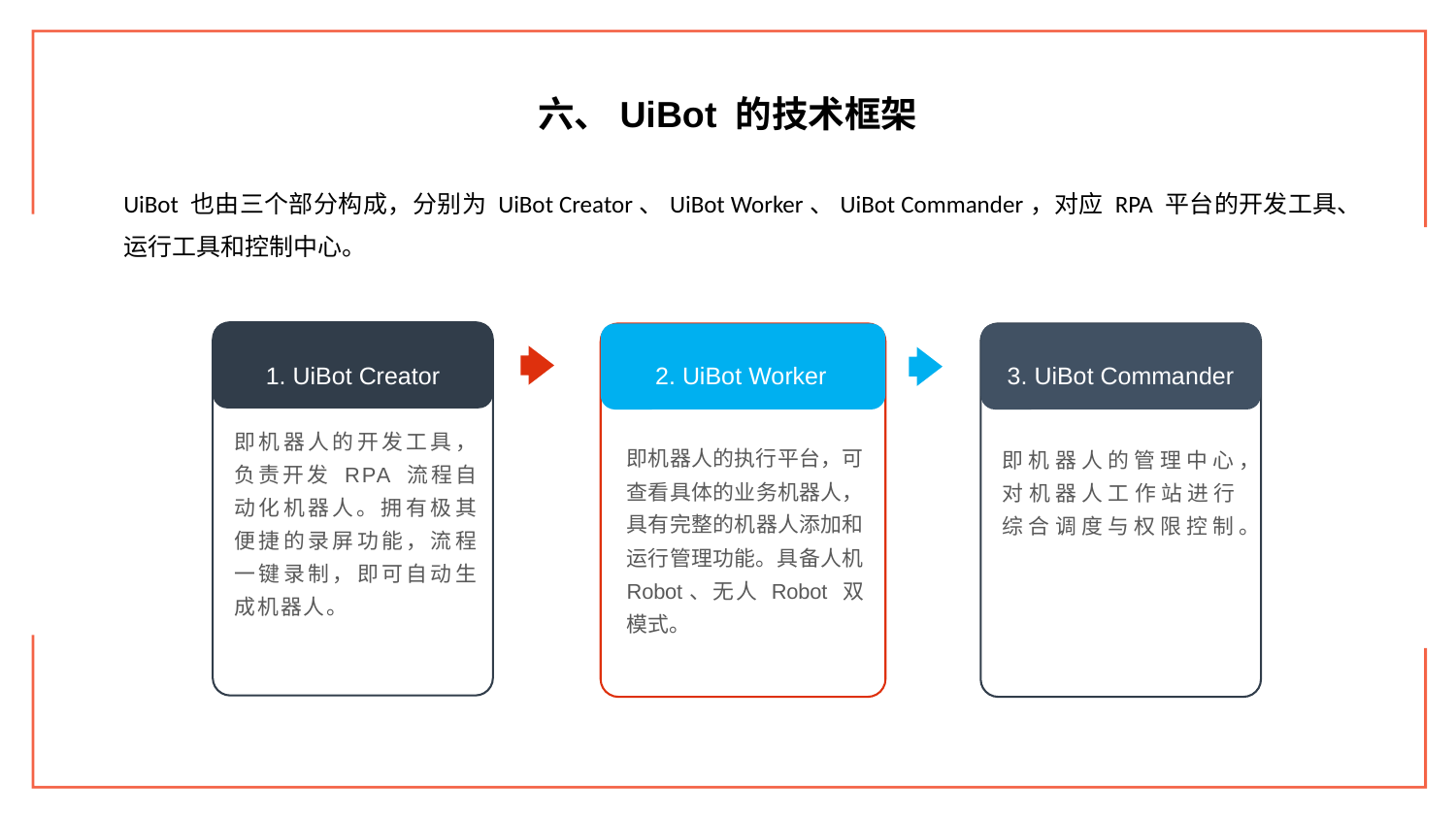

六、UiBot 的技术框架
UiBot 也由三个部分构成，分别为 UiBot Creator、UiBot Worker、UiBot Commander，对应 RPA 平台的开发工具、运行工具和控制中心。

1. UiBot Creator

即机器人的开发工具，负责开发 RPA 流程自动化机器人。拥有极其便捷的录屏功能，流程一键录制，即可自动生成机器人。

2. UiBot Worker

即机器人的执行平台，可查看具体的业务机器人，具有完整的机器人添加和运行管理功能。具备人机 Robot、无人 Robot 双模式。

3. UiBot Commander
即机器人的管理中心，对机器人工作站进行综合调度与权限控制。